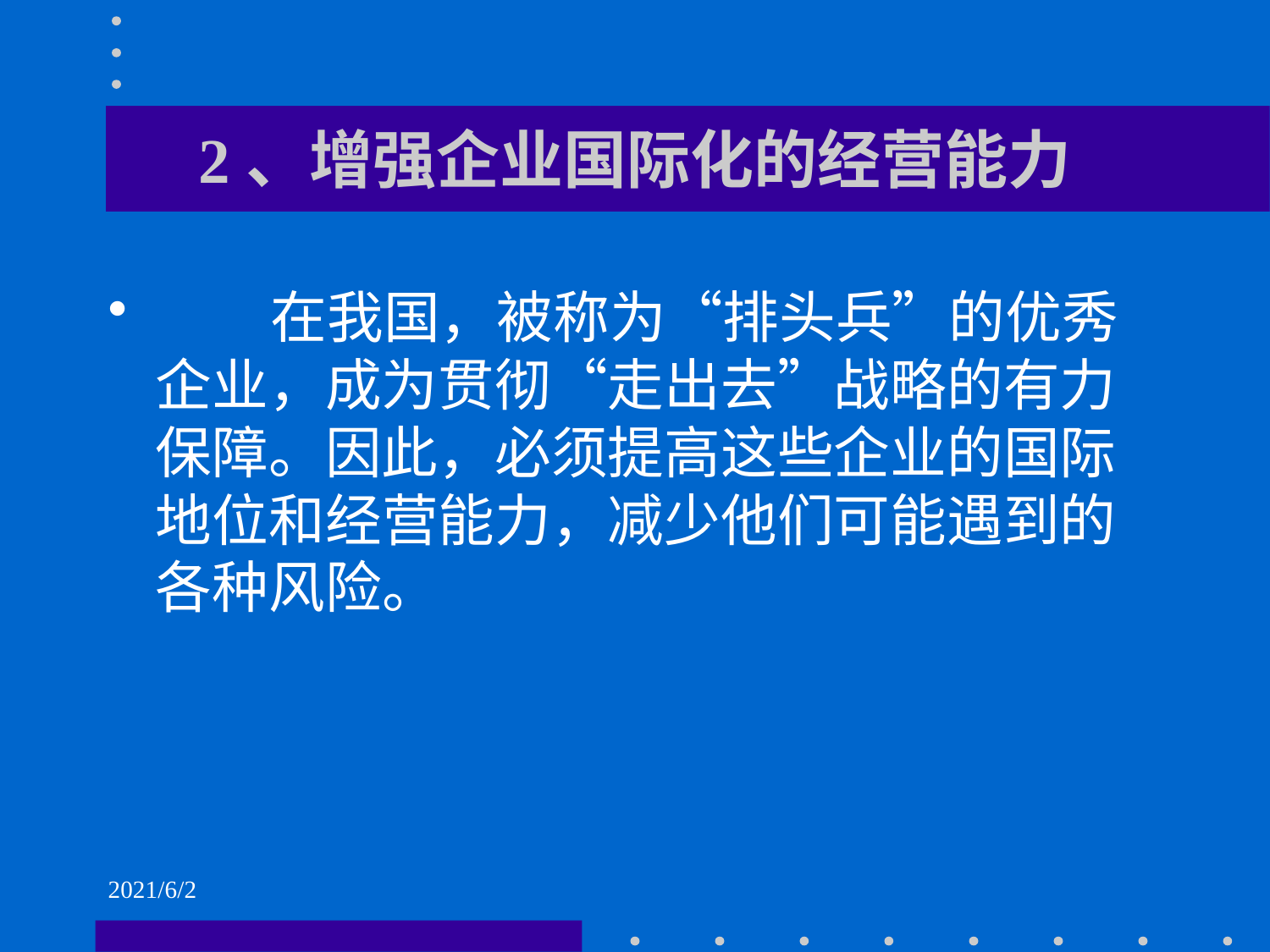

# 2、增强企业国际化的经营能力
        在我国，被称为“排头兵”的优秀企业，成为贯彻“走出去”战略的有力保障。因此，必须提高这些企业的国际地位和经营能力，减少他们可能遇到的各种风险。
2021/6/2